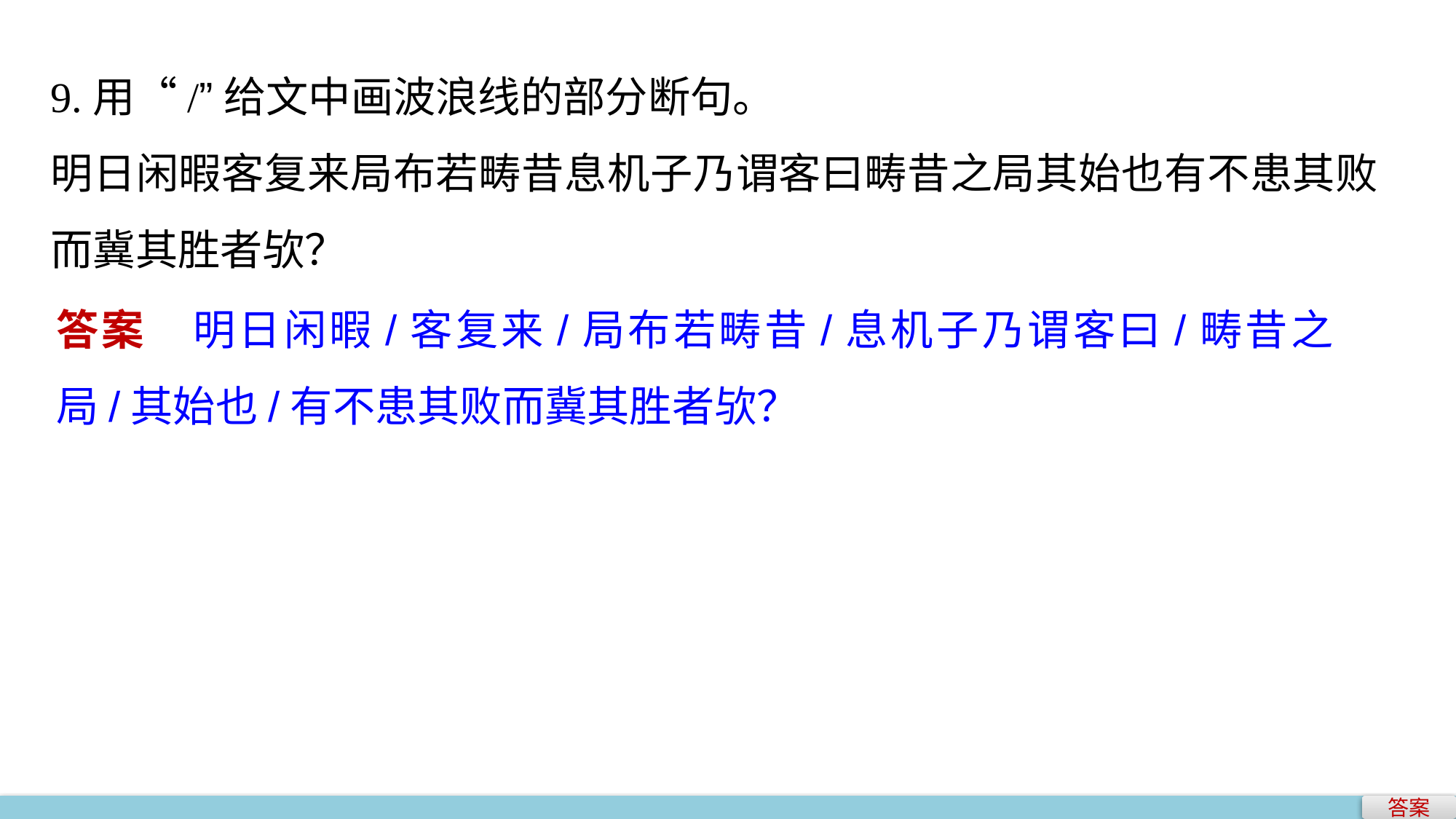

9.用“/”给文中画波浪线的部分断句。
明日闲暇客复来局布若畴昔息机子乃谓客曰畴昔之局其始也有不患其败而冀其胜者欤？
答案　明日闲暇/客复来/局布若畴昔/息机子乃谓客曰/畴昔之局/其始也/有不患其败而冀其胜者欤？

答案